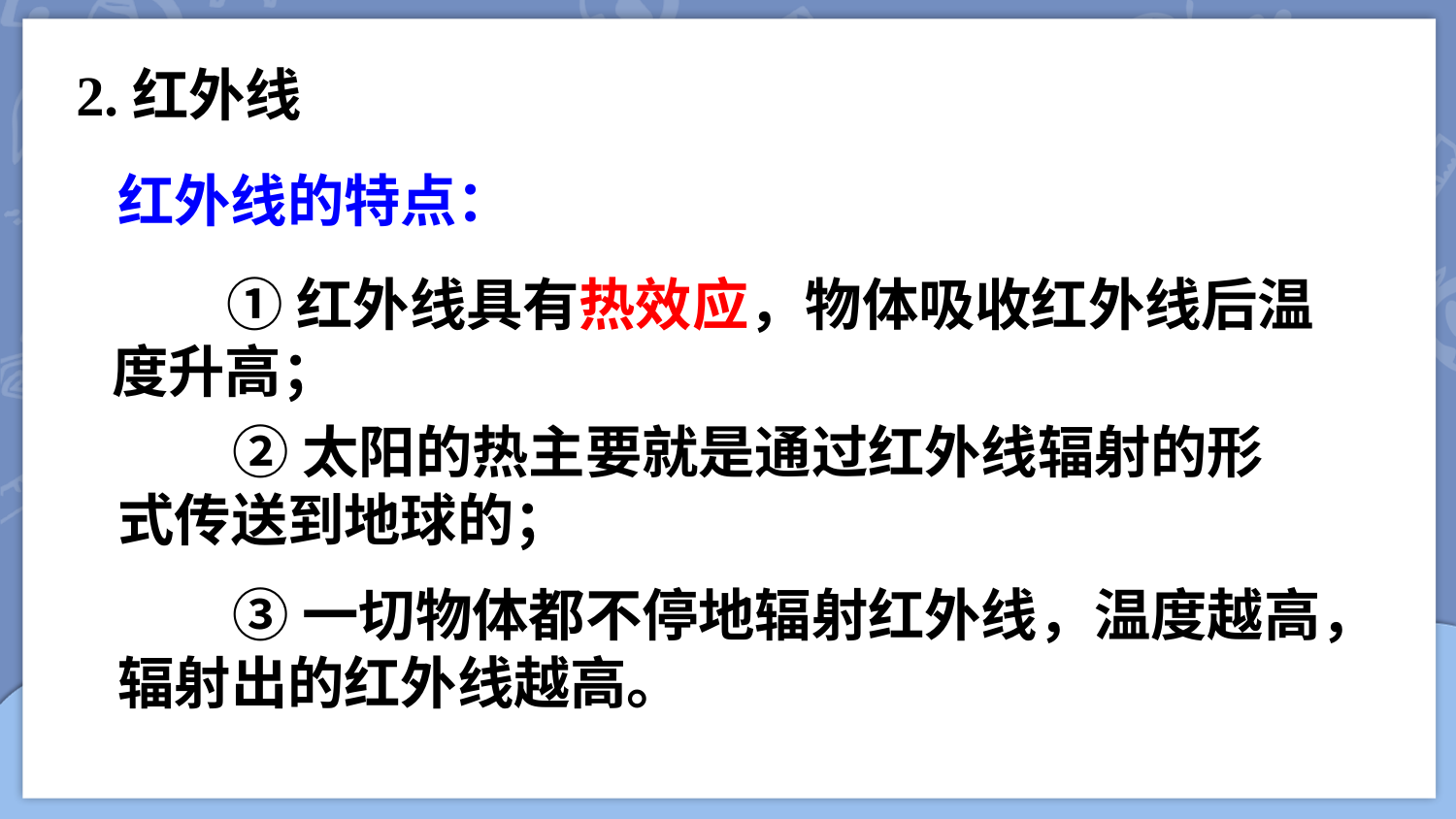

2.红外线
红外线的特点：
①红外线具有热效应，物体吸收红外线后温度升高；
②太阳的热主要就是通过红外线辐射的形式传送到地球的；
③一切物体都不停地辐射红外线，温度越高，辐射出的红外线越高。